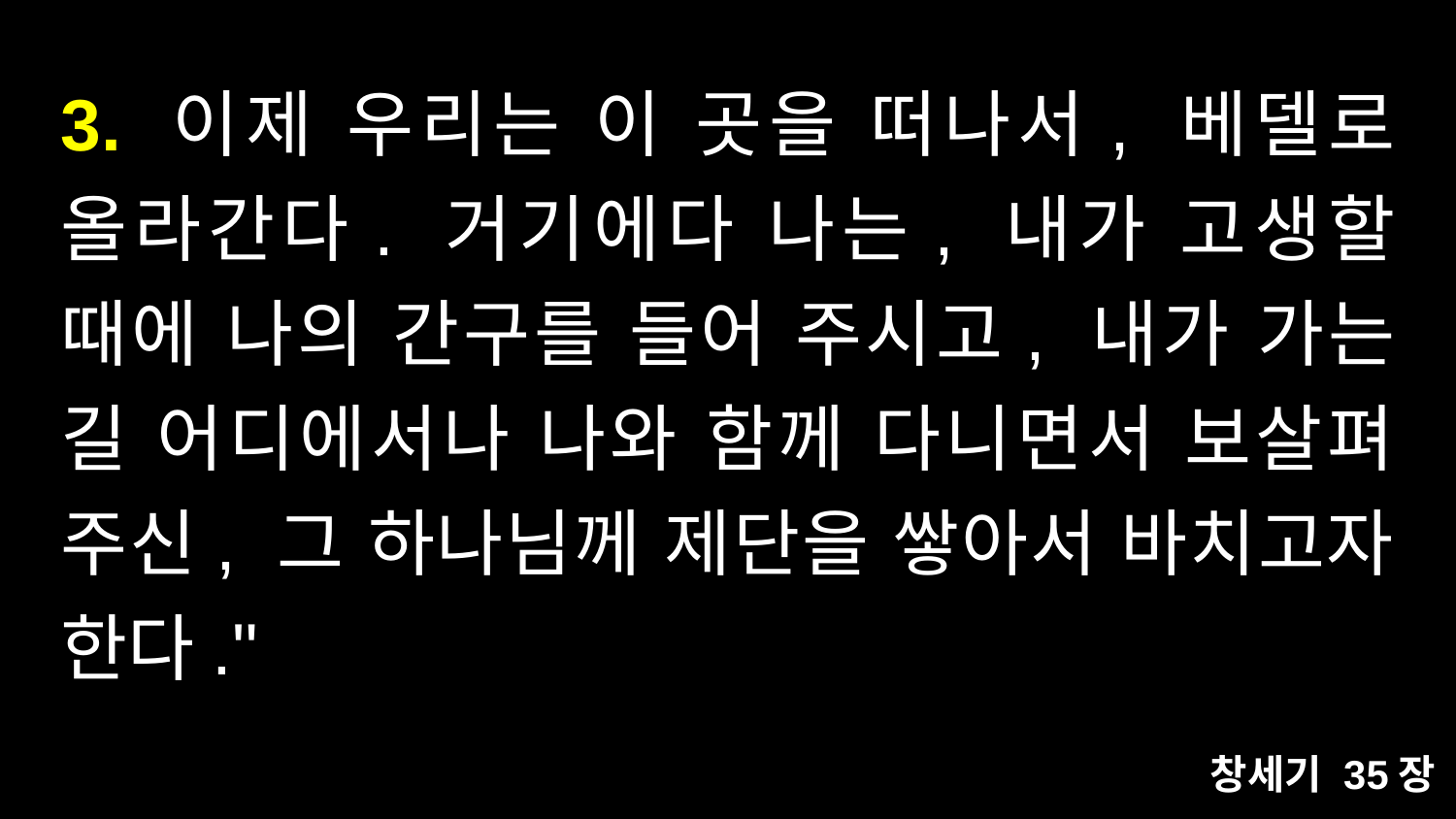

# 3. 이제 우리는 이 곳을 떠나서, 베델로 올라간다. 거기에다 나는, 내가 고생할 때에 나의 간구를 들어 주시고, 내가 가는 길 어디에서나 나와 함께 다니면서 보살펴 주신, 그 하나님께 제단을 쌓아서 바치고자 한다."
창세기 35장